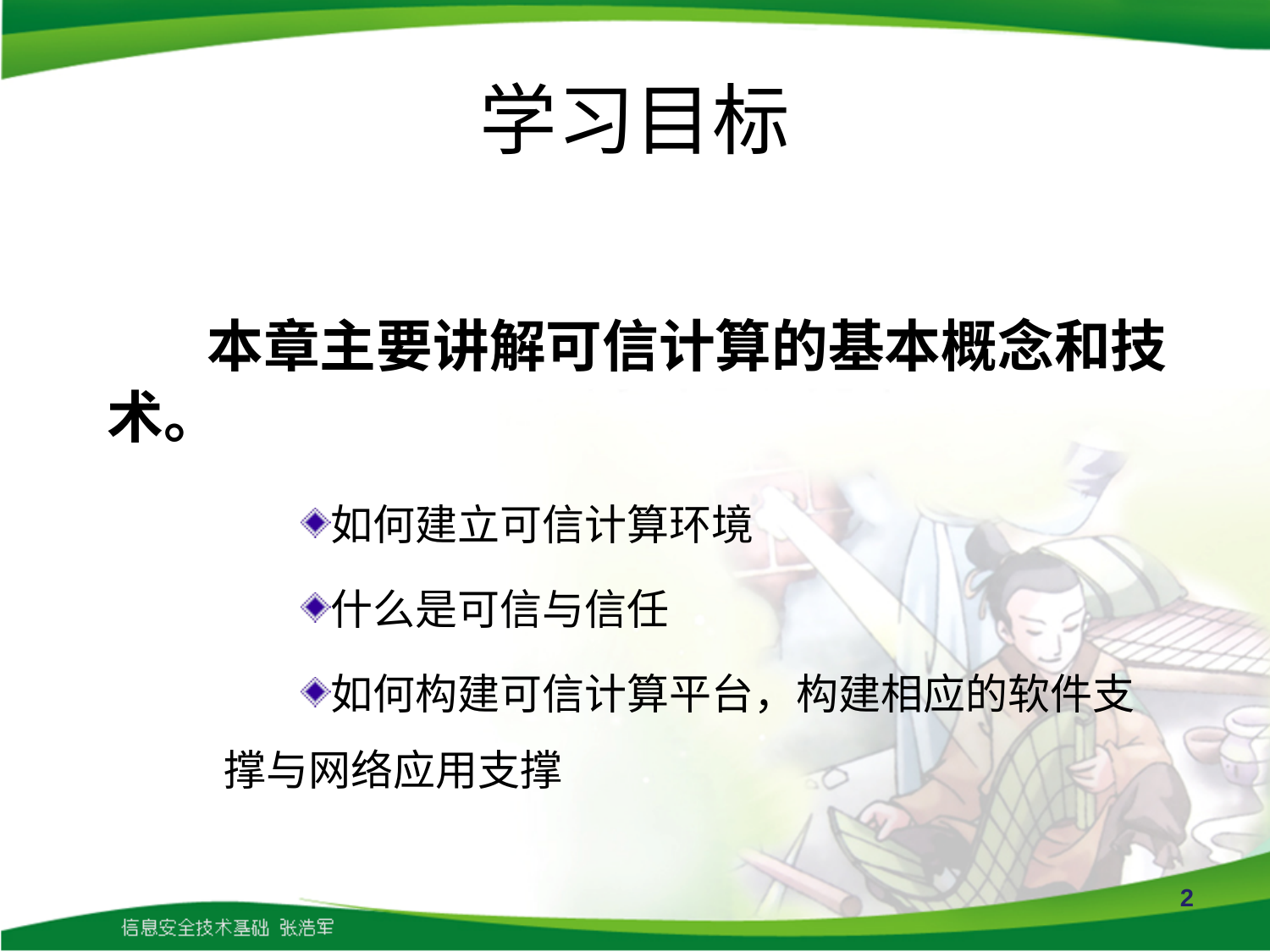

# 学习目标
本章主要讲解可信计算的基本概念和技术。
如何建立可信计算环境
什么是可信与信任
如何构建可信计算平台，构建相应的软件支撑与网络应用支撑
2